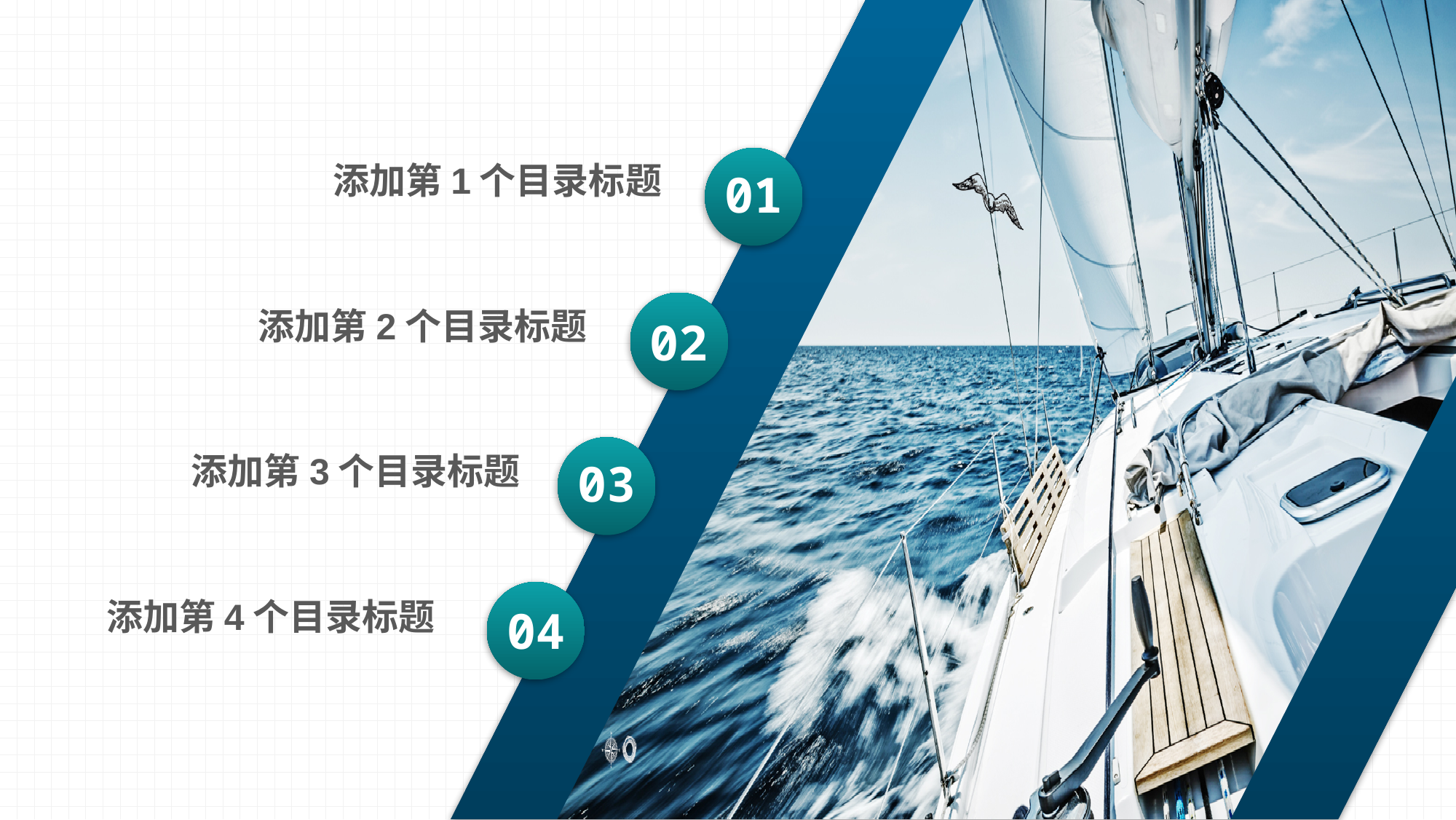

添加第1个目录标题
01

添加第2个目录标题
02

添加第3个目录标题
03

添加第4个目录标题
04